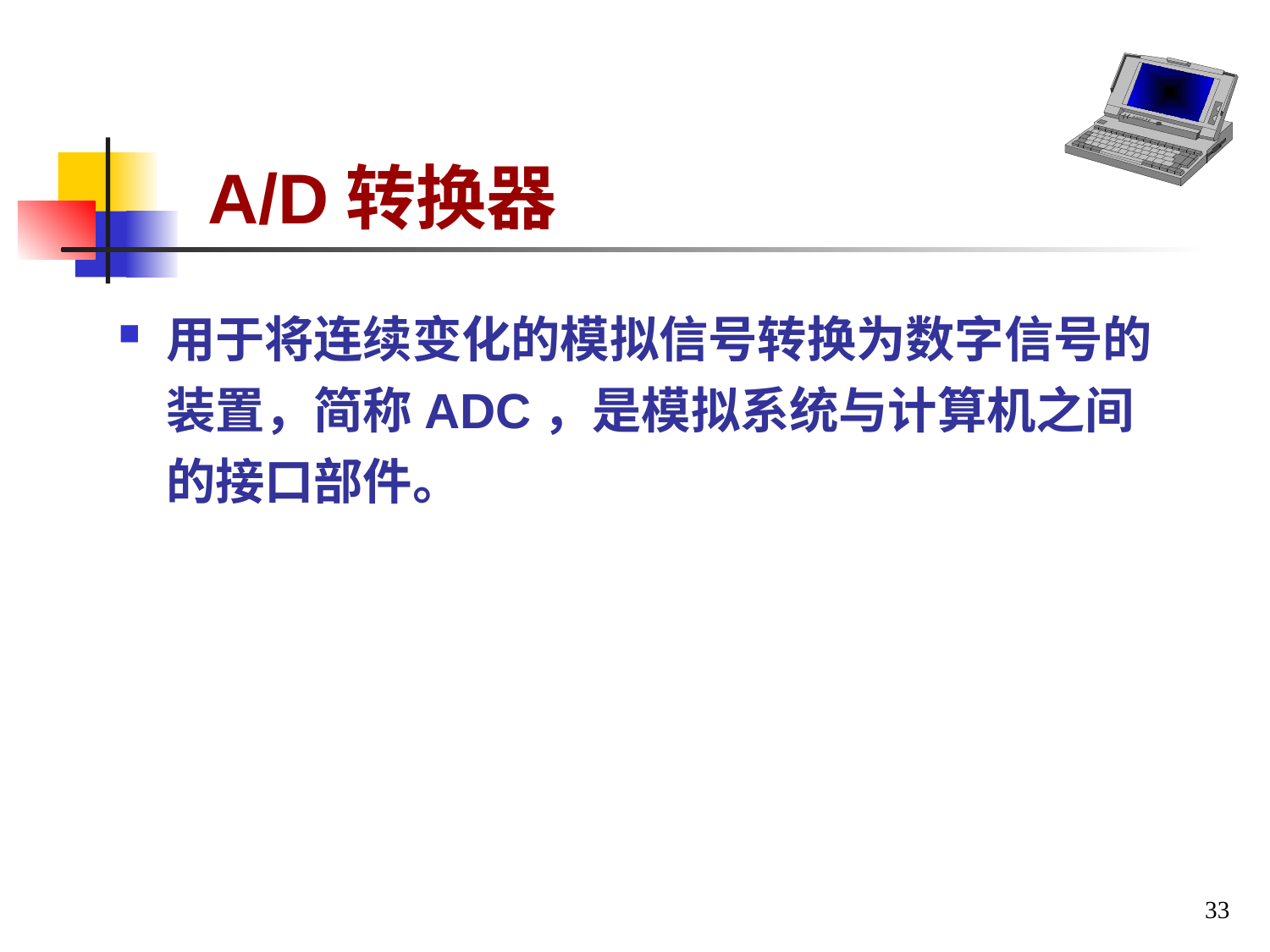

# A/D转换器
用于将连续变化的模拟信号转换为数字信号的装置，简称ADC，是模拟系统与计算机之间的接口部件。

33